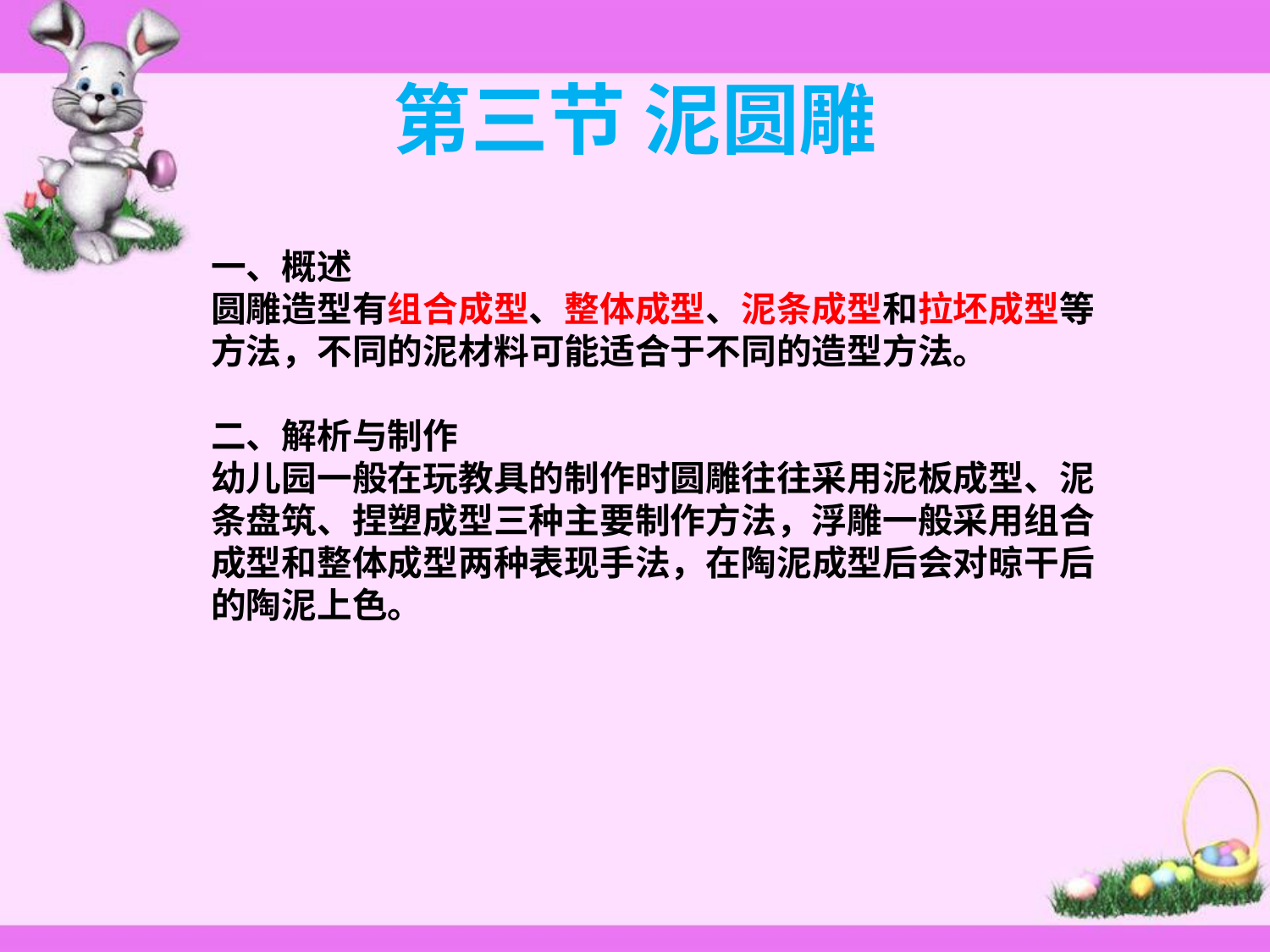

# 第三节 泥圆雕
一、概述
圆雕造型有组合成型、整体成型、泥条成型和拉坯成型等方法，不同的泥材料可能适合于不同的造型方法。

二、解析与制作
幼儿园一般在玩教具的制作时圆雕往往采用泥板成型、泥条盘筑、捏塑成型三种主要制作方法，浮雕一般采用组合成型和整体成型两种表现手法，在陶泥成型后会对晾干后的陶泥上色。